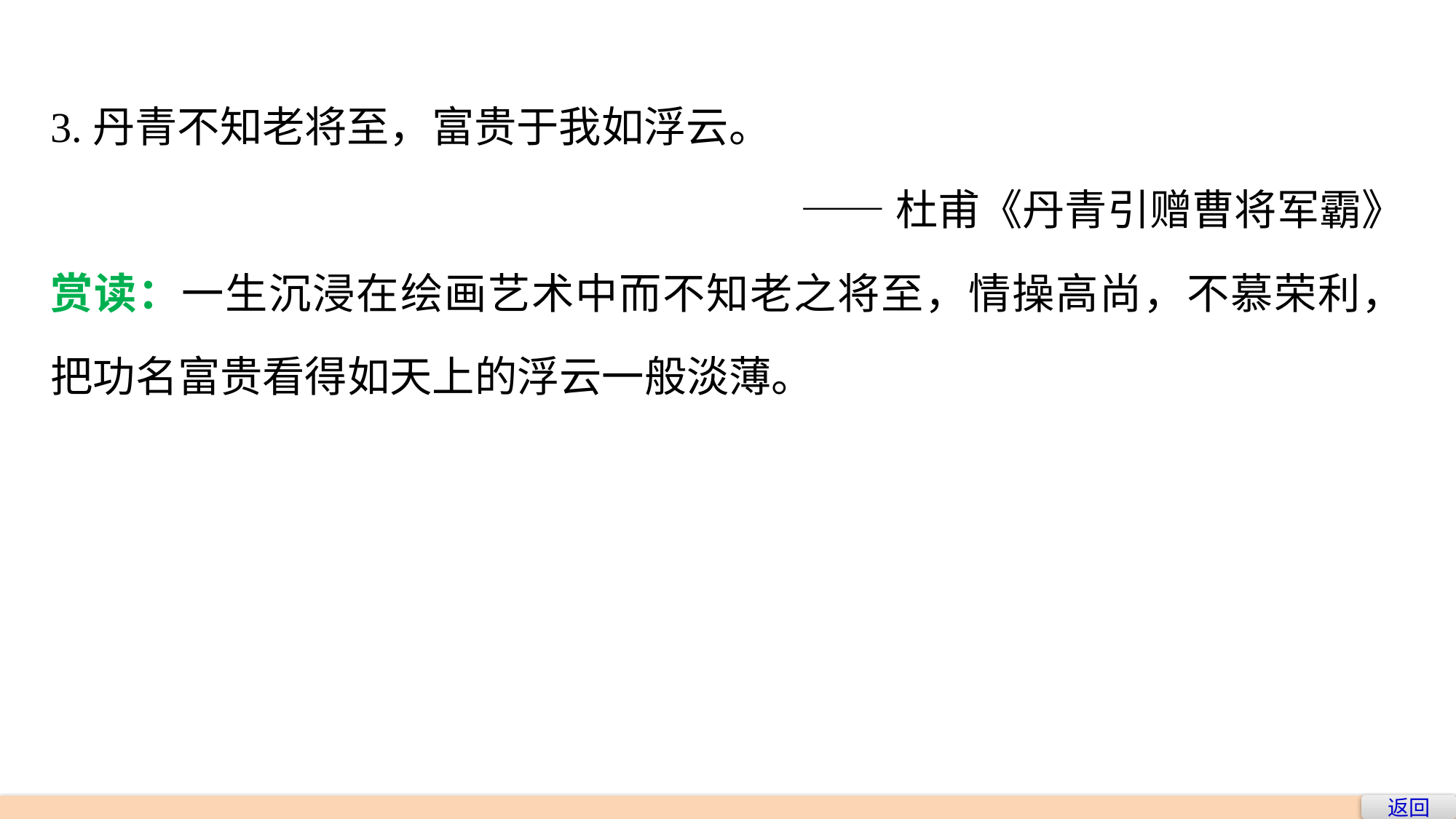

3.丹青不知老将至，富贵于我如浮云。
——杜甫《丹青引赠曹将军霸》
赏读：一生沉浸在绘画艺术中而不知老之将至，情操高尚，不慕荣利，把功名富贵看得如天上的浮云一般淡薄。
返回